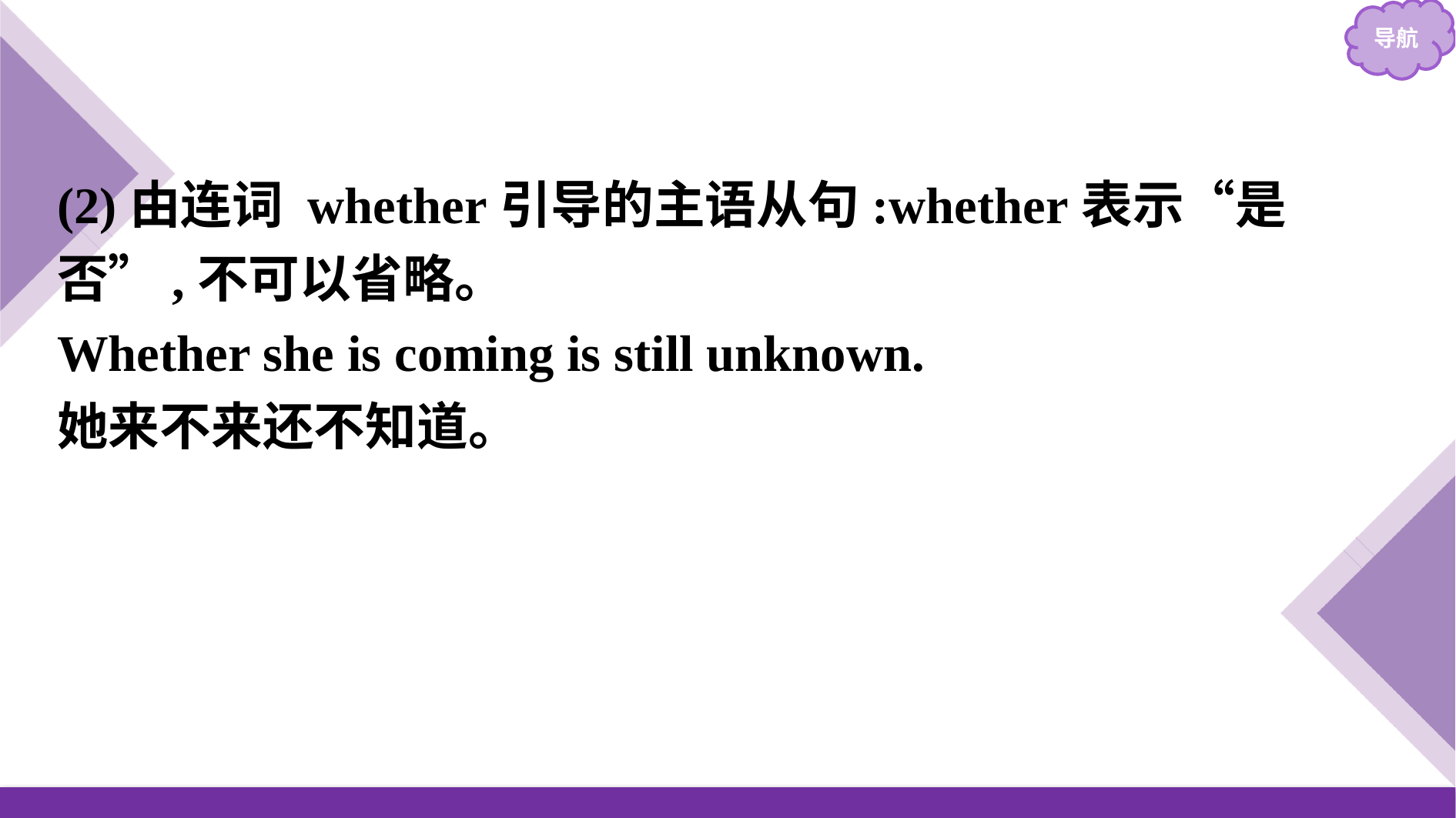

(2)由连词 whether引导的主语从句:whether表示“是否”,不可以省略。
Whether she is coming is still unknown.
她来不来还不知道。